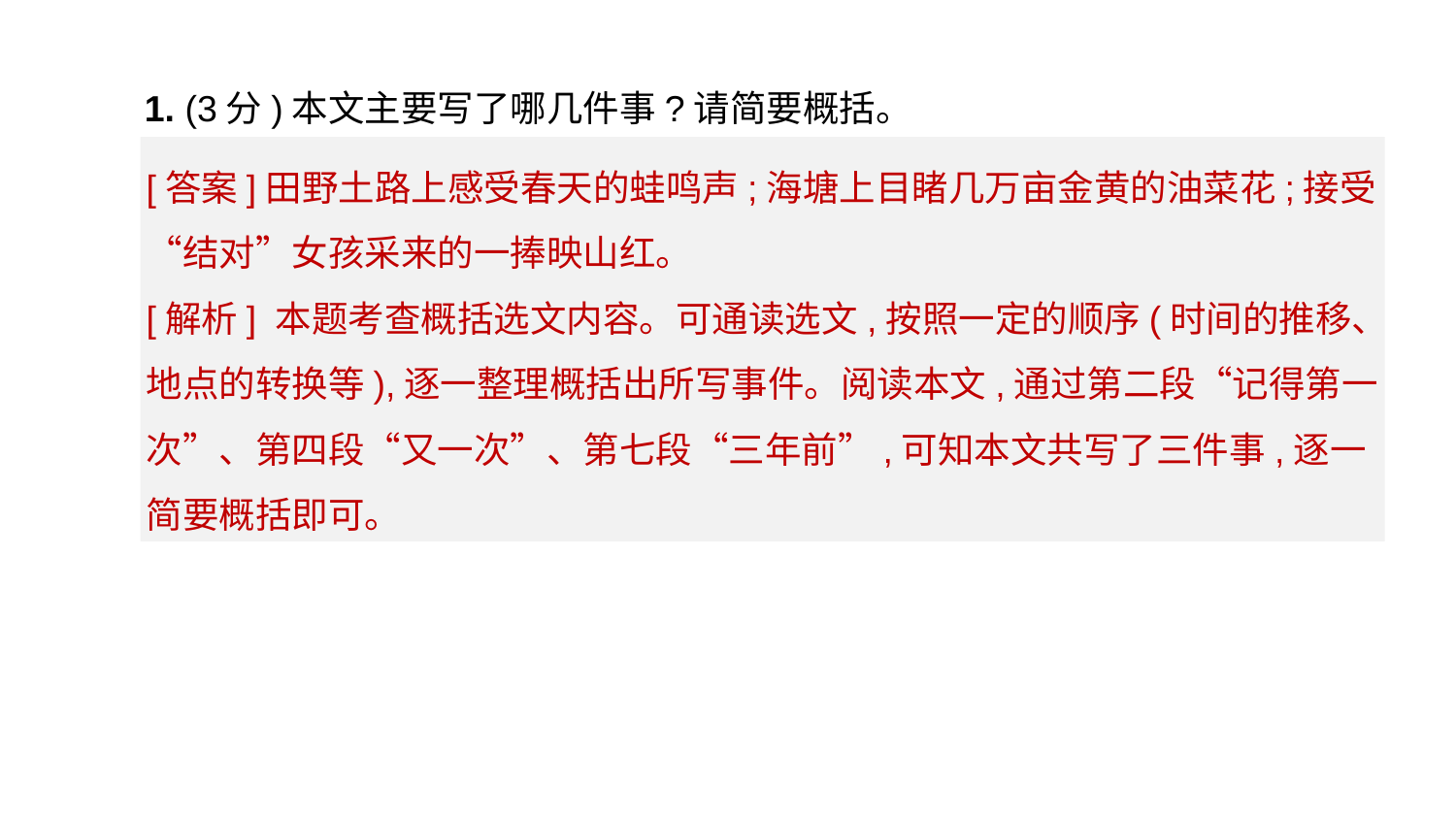

1. (3分)本文主要写了哪几件事?请简要概括。
[答案]田野土路上感受春天的蛙鸣声;海塘上目睹几万亩金黄的油菜花;接受“结对”女孩采来的一捧映山红。
[解析] 本题考查概括选文内容。可通读选文,按照一定的顺序(时间的推移、地点的转换等),逐一整理概括出所写事件。阅读本文,通过第二段“记得第一次”、第四段“又一次”、第七段“三年前”,可知本文共写了三件事,逐一简要概括即可。